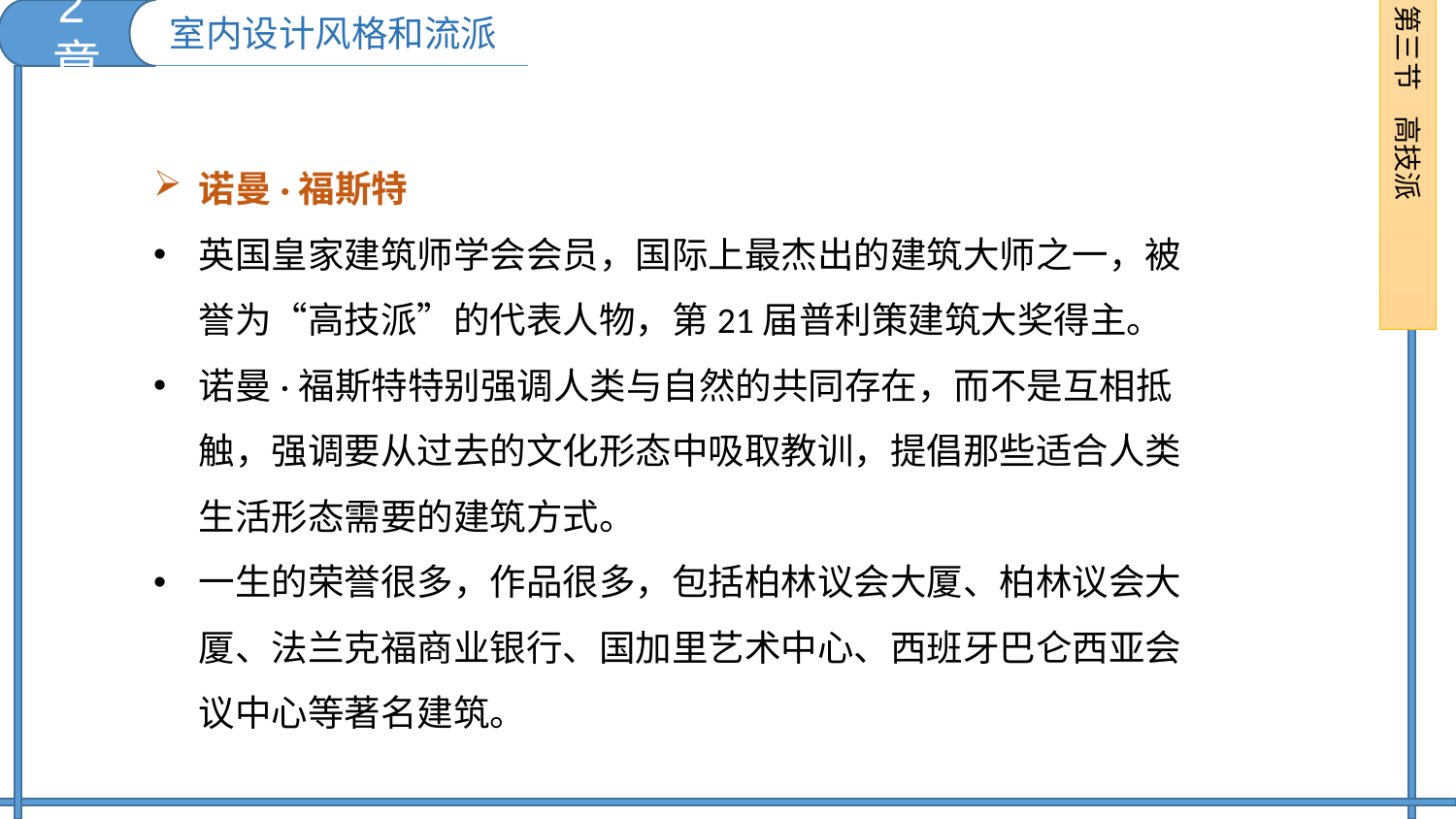

2章
第三节    高技派
室内设计风格和流派

诺曼·福斯特
英国皇家建筑师学会会员，国际上最杰出的建筑大师之一，被誉为“高技派”的代表人物，第21届普利策建筑大奖得主。
诺曼·福斯特特别强调人类与自然的共同存在，而不是互相抵触，强调要从过去的文化形态中吸取教训，提倡那些适合人类生活形态需要的建筑方式。
一生的荣誉很多，作品很多，包括柏林议会大厦、柏林议会大厦、法兰克福商业银行、国加里艺术中心、西班牙巴仑西亚会议中心等著名建筑。